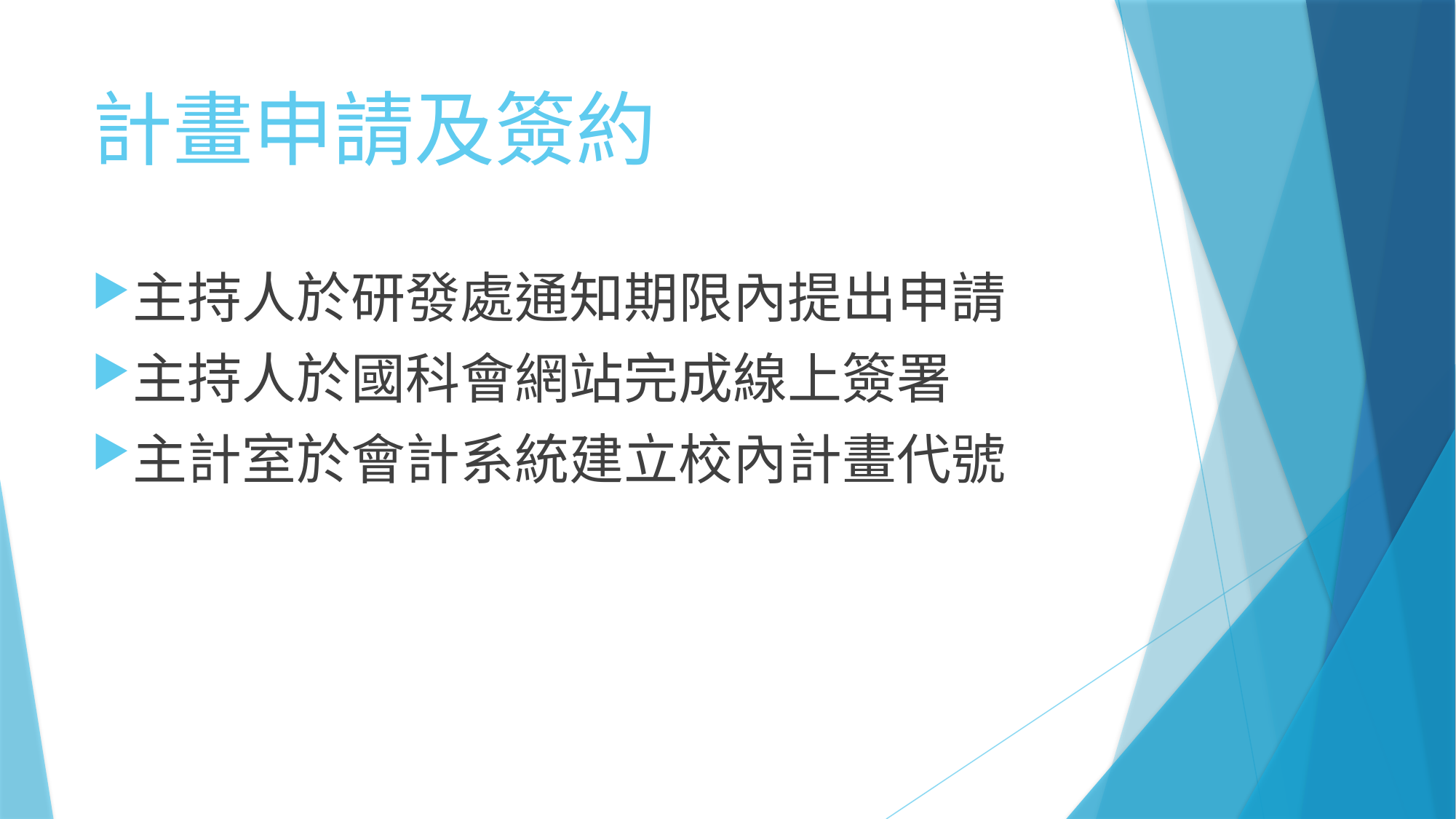

# 計畫申請及簽約
主持人於研發處通知期限內提出申請
主持人於國科會網站完成線上簽署
主計室於會計系統建立校內計畫代號